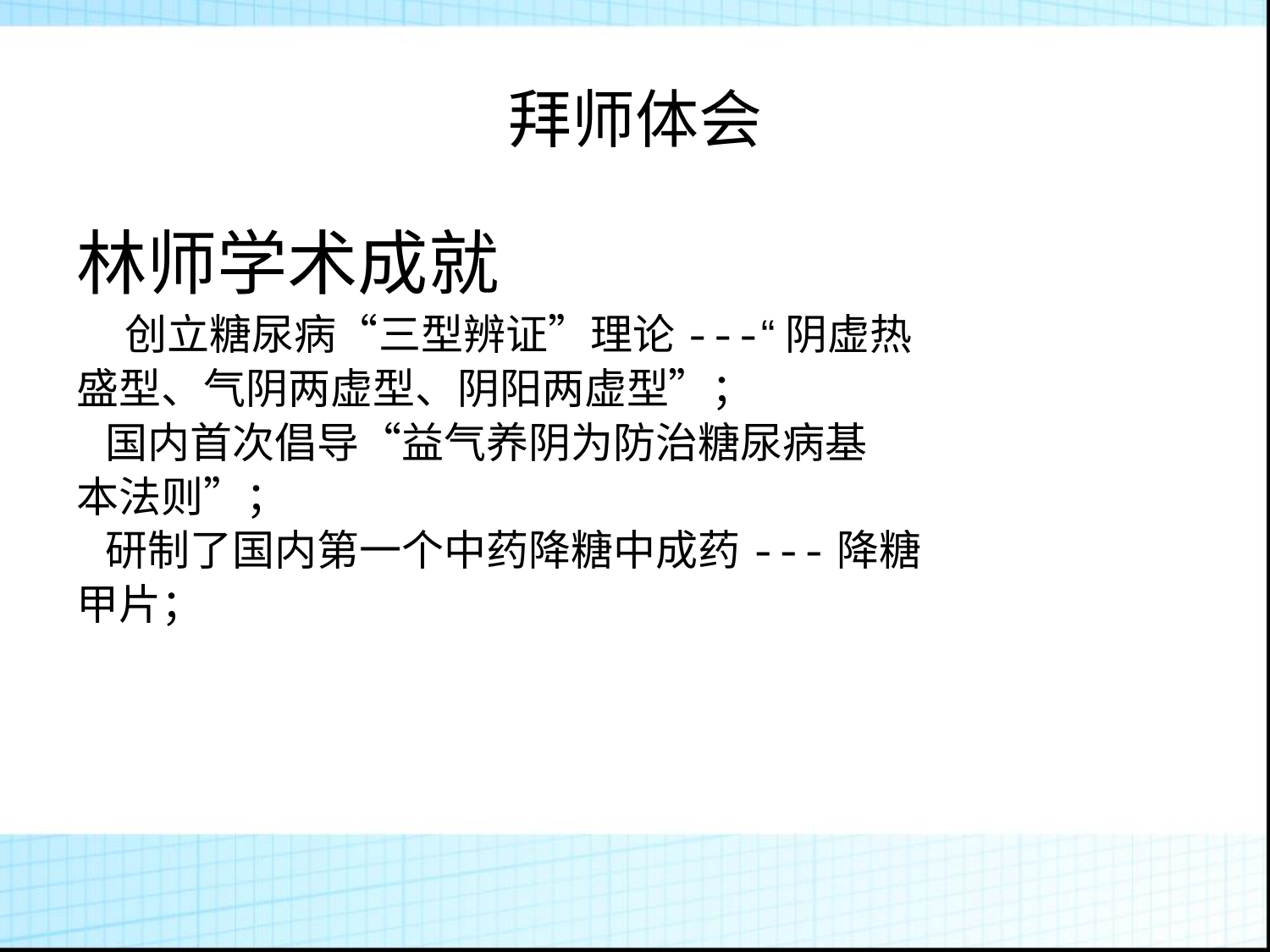

拜师体会
林师学术成就
    创立糖尿病“三型辨证”理论---“阴虚热
盛型、气阴两虚型、阴阳两虚型”；
  国内首次倡导“益气养阴为防治糖尿病基
本法则”；
  研制了国内第一个中药降糖中成药---降糖
甲片；